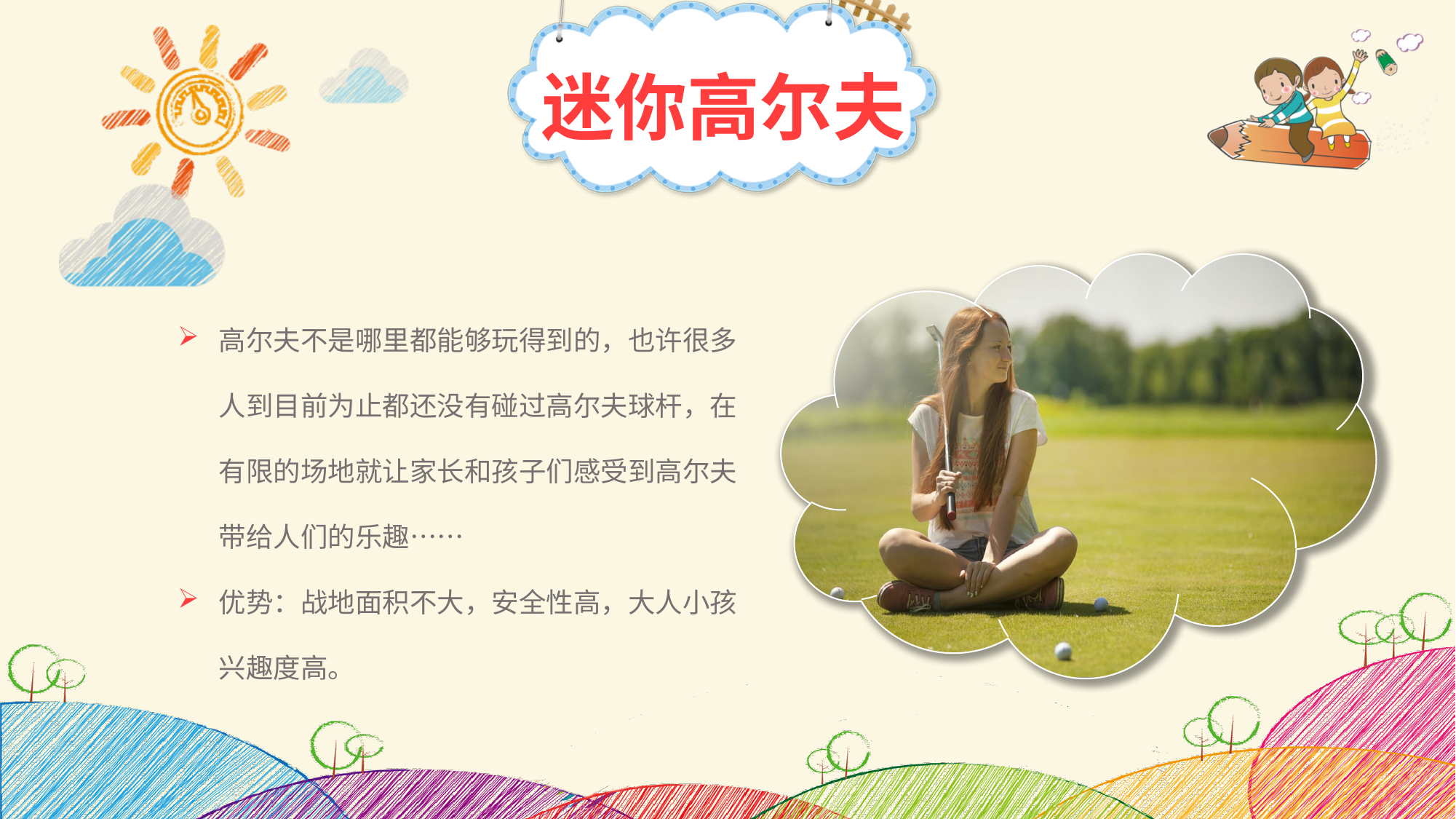

迷你高尔夫

高尔夫不是哪里都能够玩得到的，也许很多人到目前为止都还没有碰过高尔夫球杆，在有限的场地就让家长和孩子们感受到高尔夫带给人们的乐趣……
优势：战地面积不大，安全性高，大人小孩兴趣度高。